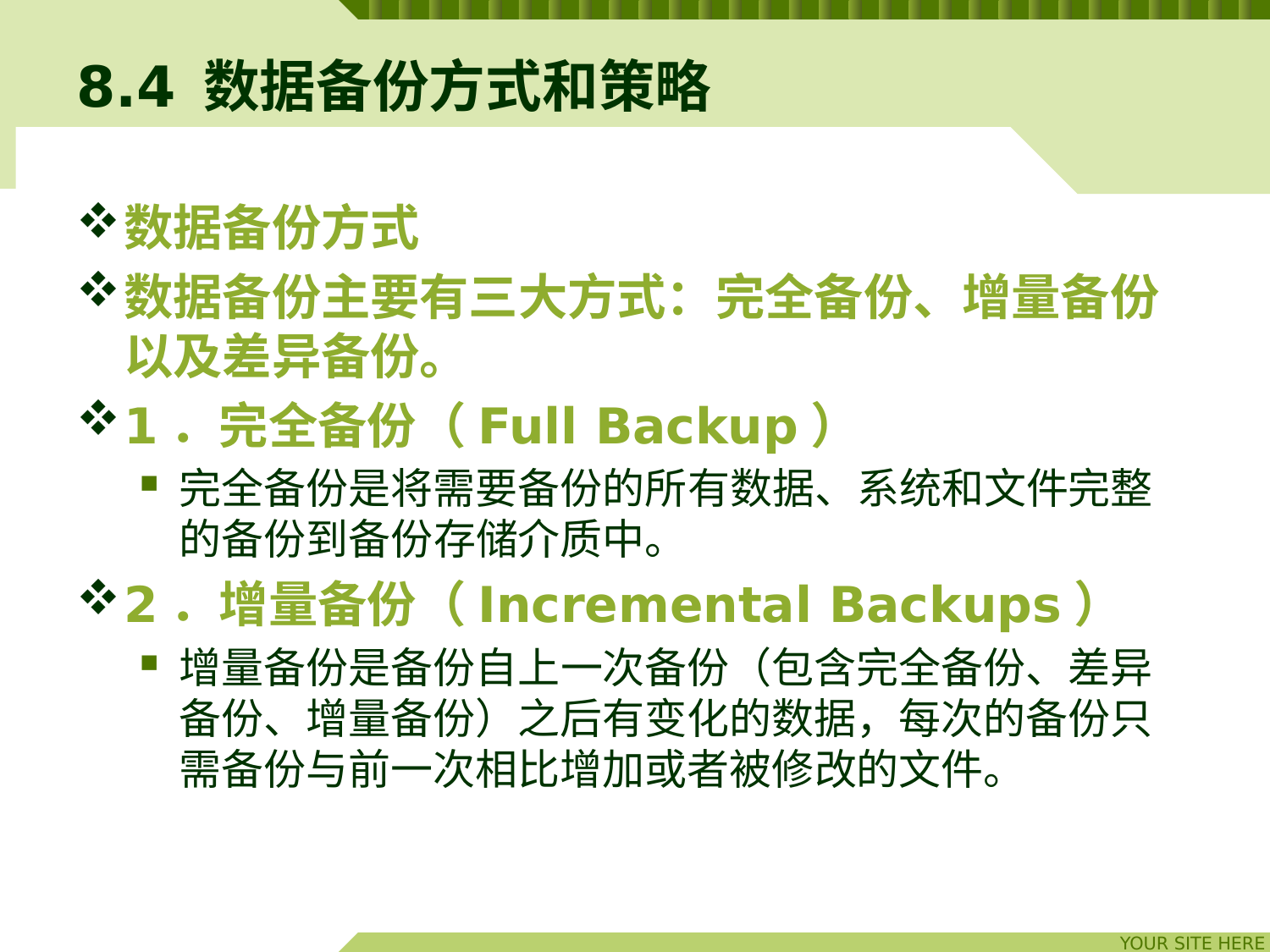

# 8.4	数据备份方式和策略
数据备份方式
数据备份主要有三大方式：完全备份、增量备份以及差异备份。
1．完全备份（Full Backup）
完全备份是将需要备份的所有数据、系统和文件完整的备份到备份存储介质中。
2．增量备份（Incremental Backups）
增量备份是备份自上一次备份（包含完全备份、差异备份、增量备份）之后有变化的数据，每次的备份只需备份与前一次相比增加或者被修改的文件。